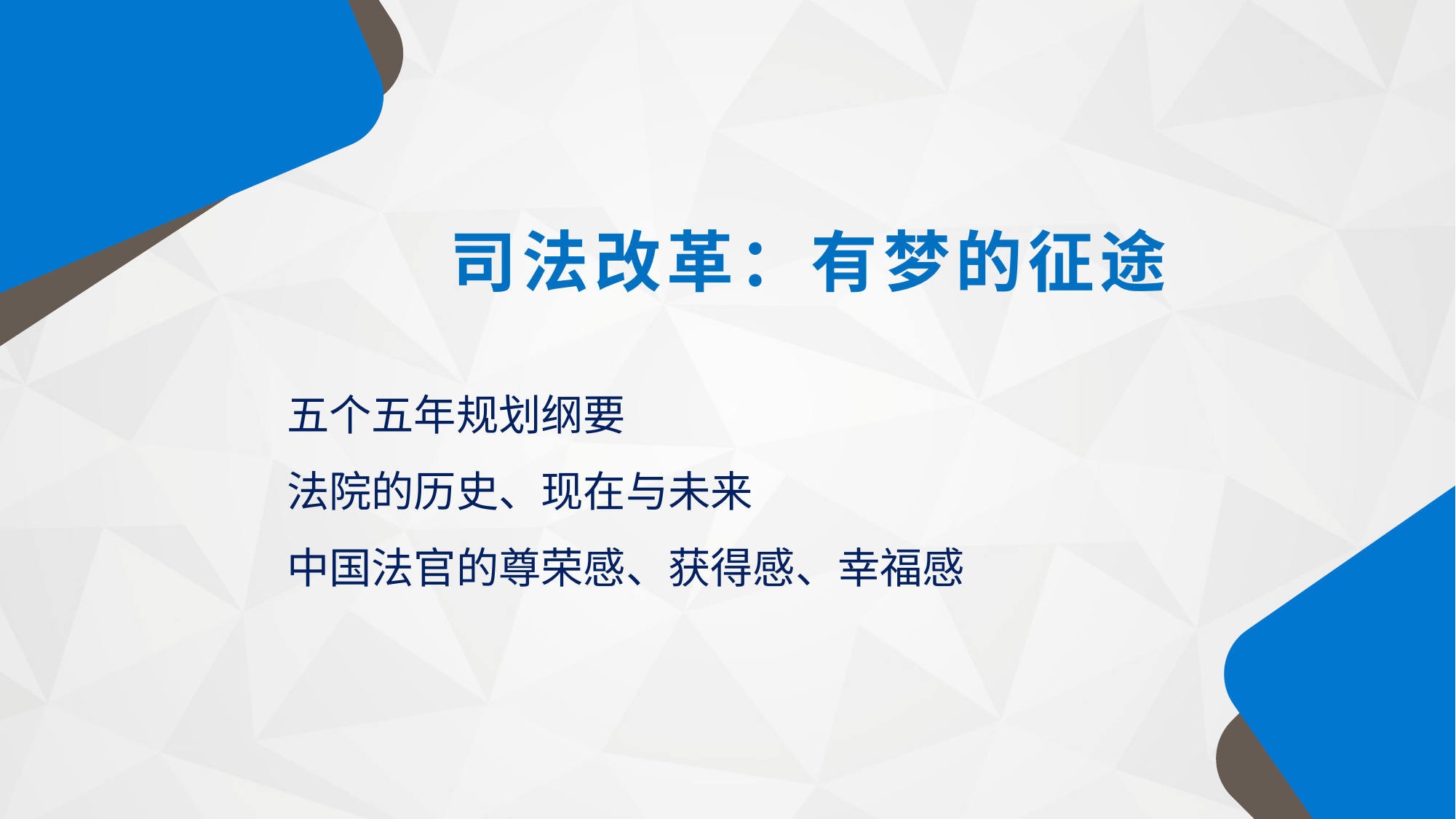

司法改革：有梦的征途
      五个五年规划纲要
      法院的历史、现在与未来
      中国法官的尊荣感、获得感、幸福感